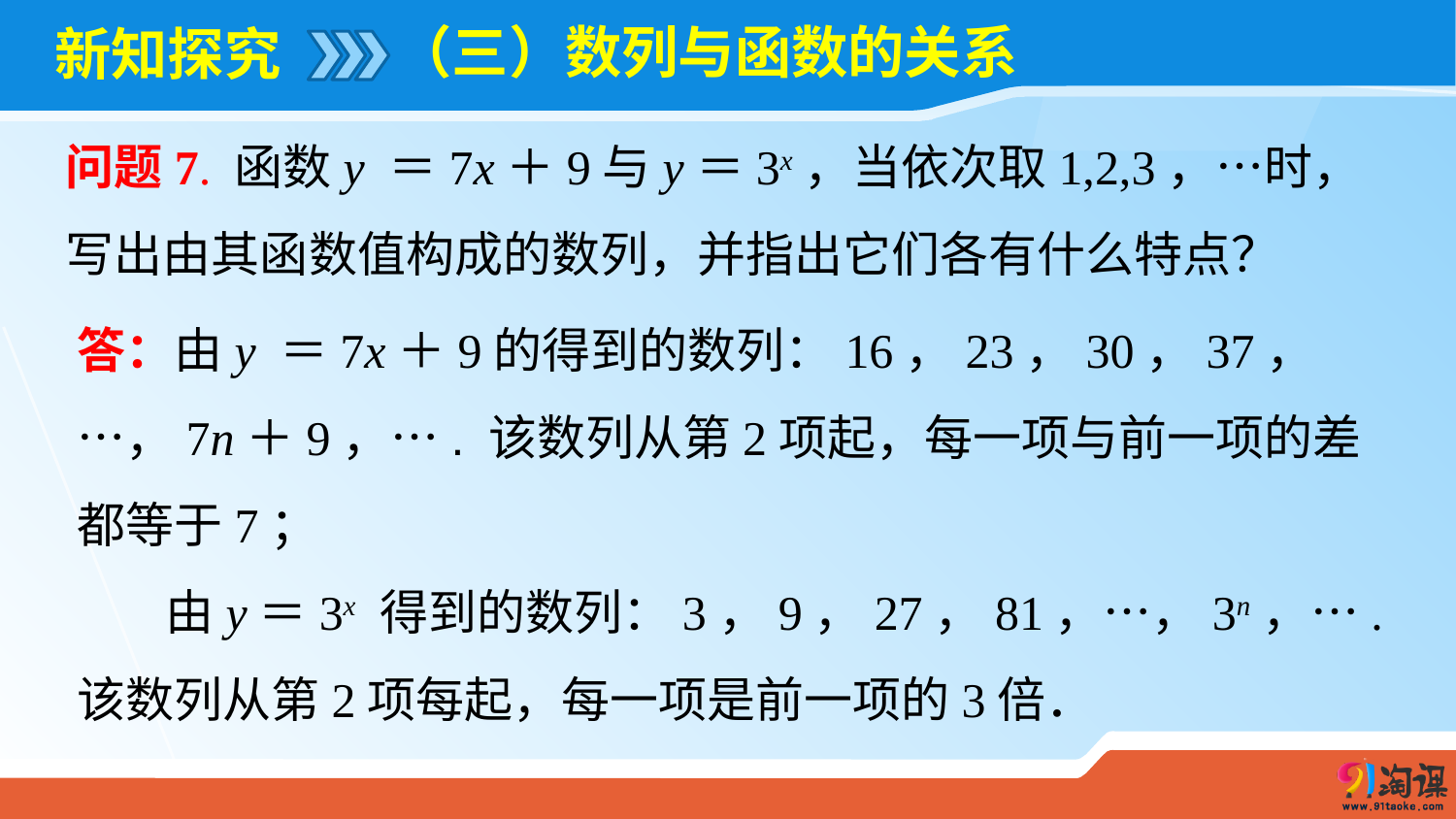

（三）数列与函数的关系
# 新知探究
问题7. 函数y ＝7x＋9与y＝3x，当依次取1,2,3，…时，写出由其函数值构成的数列，并指出它们各有什么特点？

答：由y ＝7x＋9的得到的数列：16，23，30，37，…，7n＋9，…. 该数列从第2项起，每一项与前一项的差都等于7；
       由y＝3x 得到的数列：3，9，27，81，…，3n，…. 该数列从第2项每起，每一项是前一项的3倍．